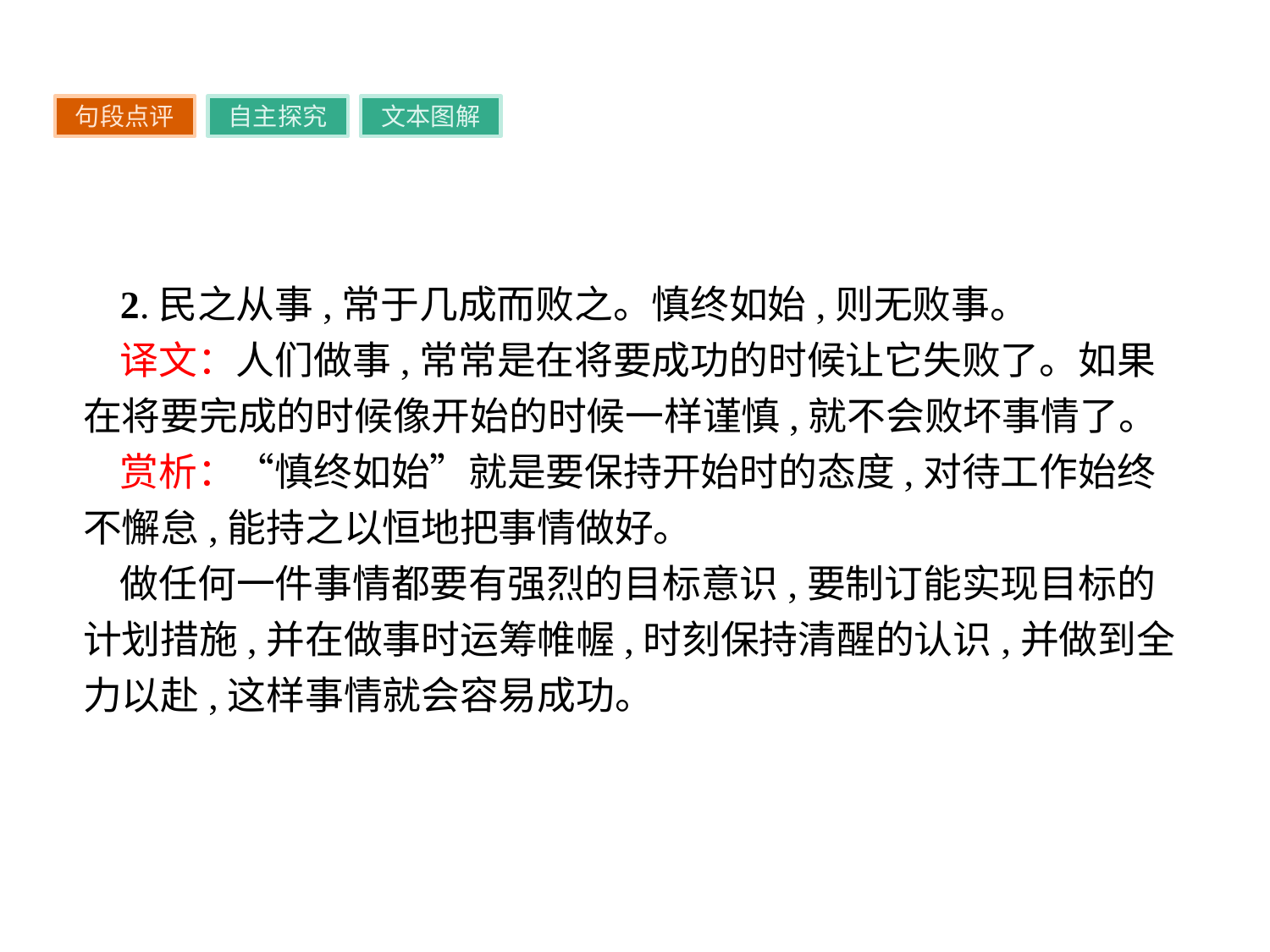

句段点评
自主探究
文本图解
2.民之从事,常于几成而败之。慎终如始,则无败事。
译文：人们做事,常常是在将要成功的时候让它失败了。如果在将要完成的时候像开始的时候一样谨慎,就不会败坏事情了。
赏析：“慎终如始”就是要保持开始时的态度,对待工作始终不懈怠,能持之以恒地把事情做好。
做任何一件事情都要有强烈的目标意识,要制订能实现目标的计划措施,并在做事时运筹帷幄,时刻保持清醒的认识,并做到全力以赴,这样事情就会容易成功。